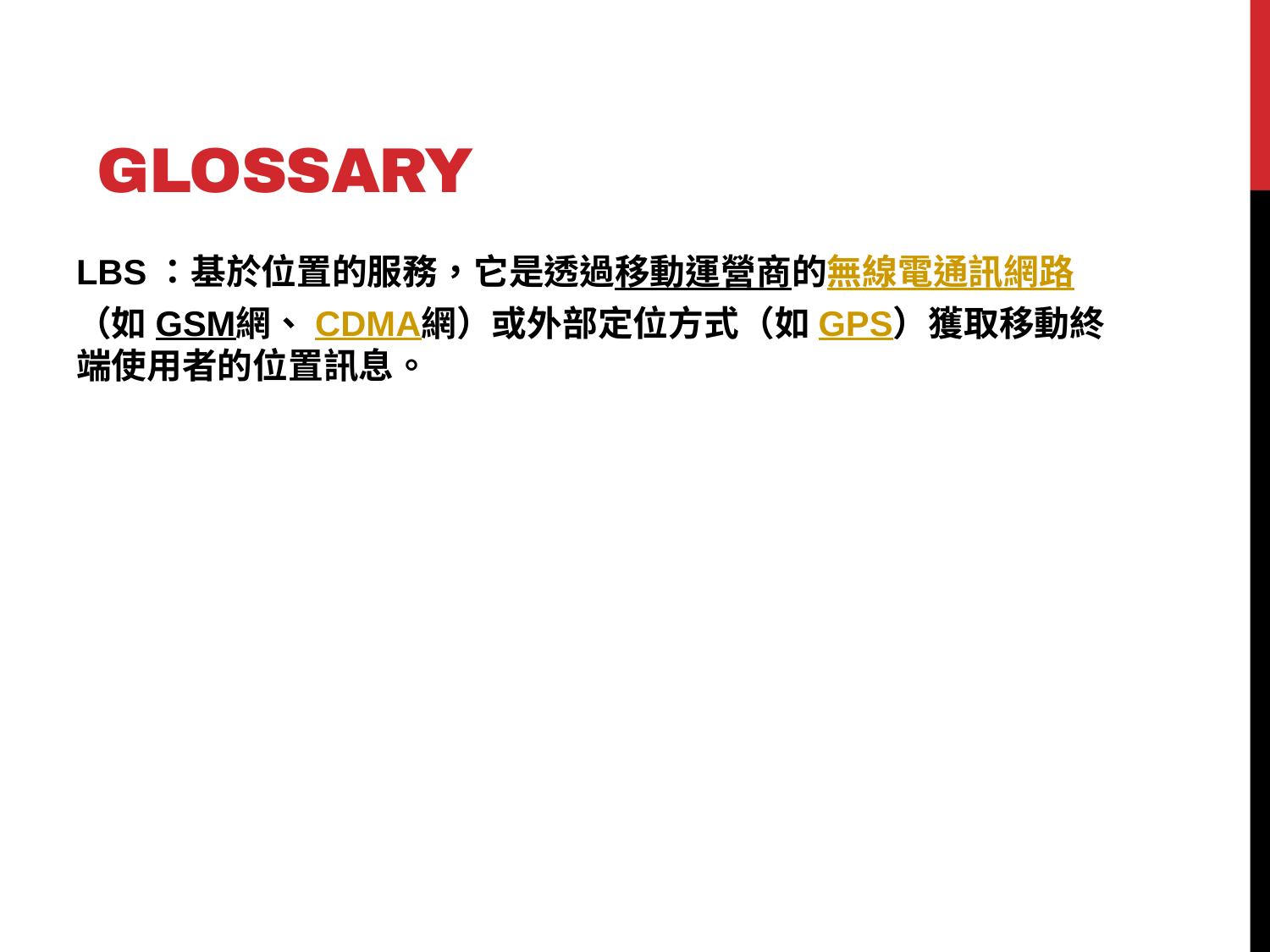

# Glossary
LBS：基於位置的服務，它是透過移動運營商的無線電通訊網路（如GSM網、CDMA網）或外部定位方式（如GPS）獲取移動終端使用者的位置訊息。